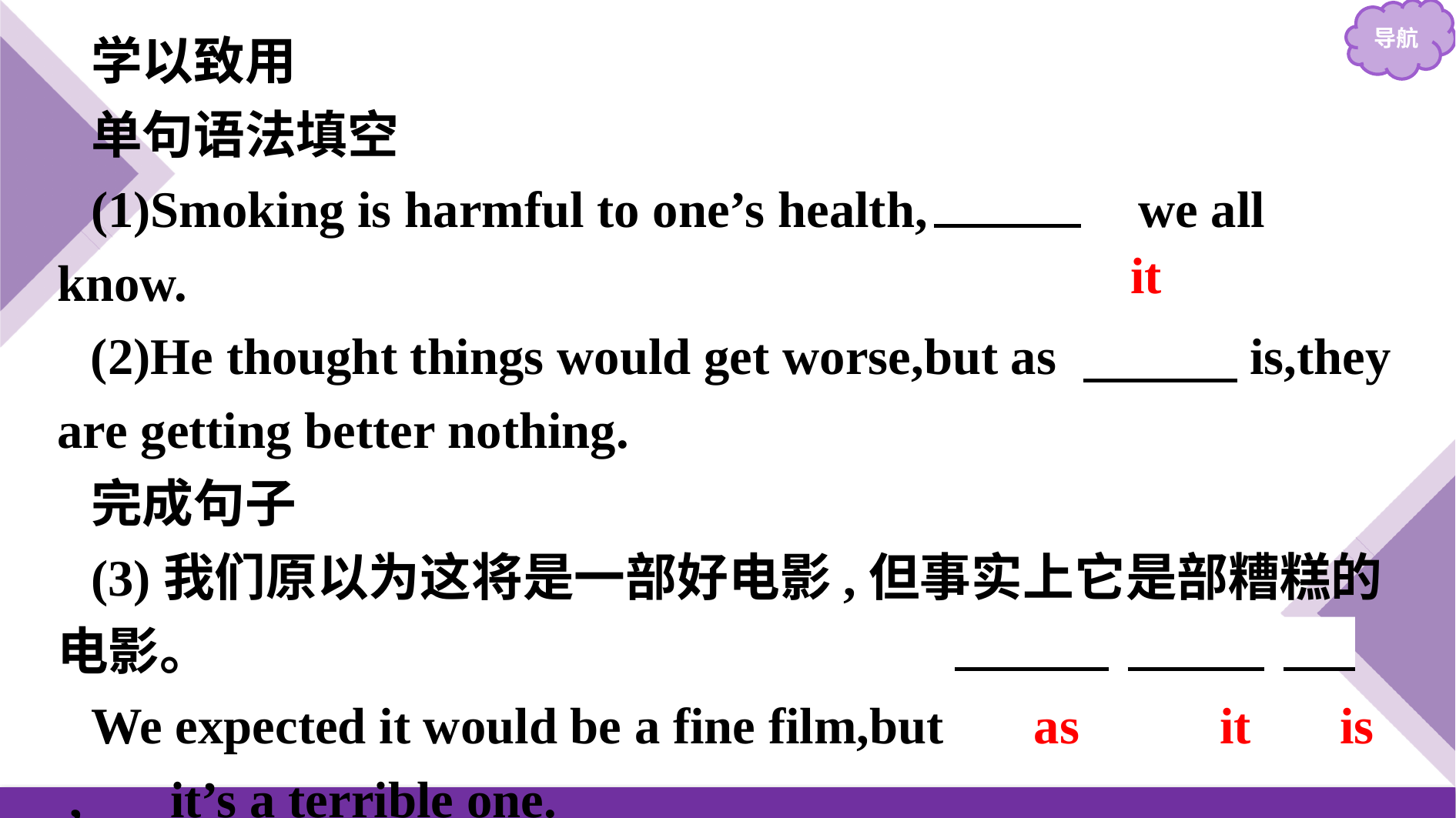

学以致用
单句语法填空
(1)Smoking is harmful to one’s health,　as　 we all know.
(2)He thought things would get worse,but as 　　　is,they are getting better nothing.
完成句子
(3)我们原以为这将是一部好电影,但事实上它是部糟糕的电影。
We expected it would be a fine film,but 　as　 　it　 is   ,　 it’s a terrible one.

it